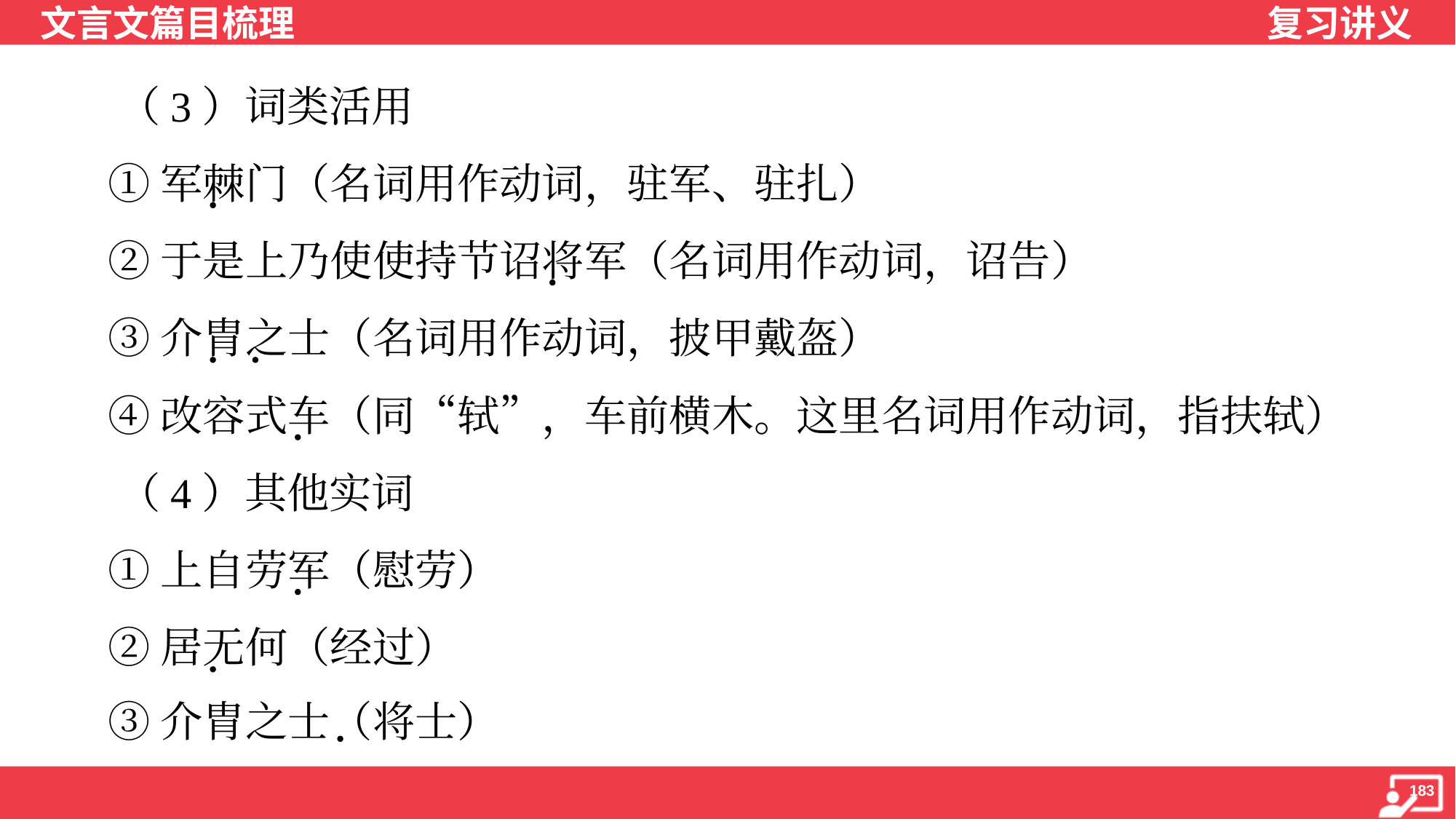

（3）词类活用
    ①军棘门（名词用作动词，驻军、驻扎）
    ②于是上乃使使持节诏将军（名词用作动词，诏告）
    ③介胄之士（名词用作动词，披甲戴盔）
    ④改容式车（同“轼”，车前横木。这里名词用作动词，指扶轼）
    （4）其他实词
    ①上自劳军（慰劳）
    ②居无何（经过）
    ③介胄之士（将士）